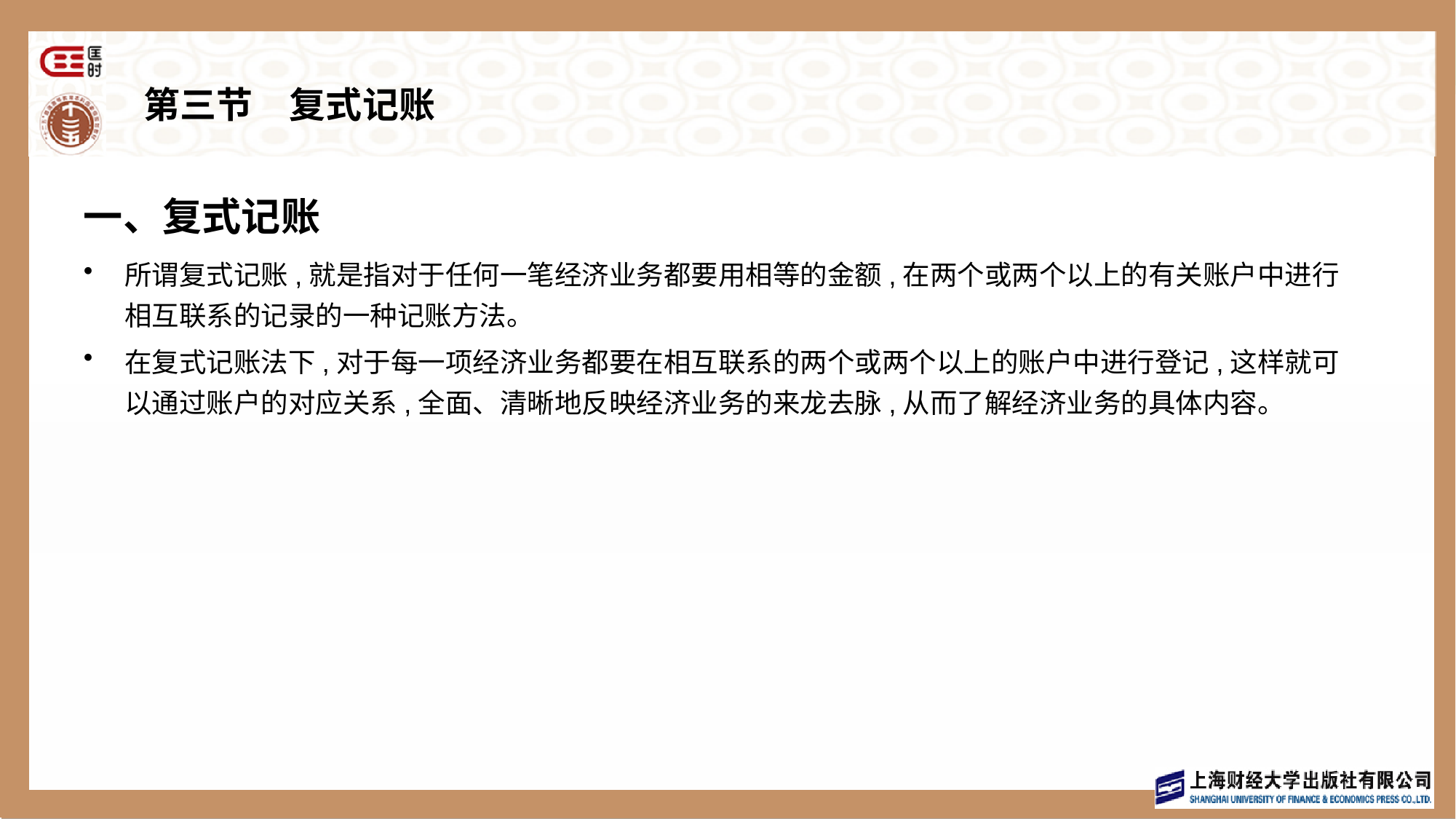

# 第三节　复式记账
一、复式记账
所谓复式记账,就是指对于任何一笔经济业务都要用相等的金额,在两个或两个以上的有关账户中进行相互联系的记录的一种记账方法。
在复式记账法下,对于每一项经济业务都要在相互联系的两个或两个以上的账户中进行登记,这样就可以通过账户的对应关系,全面、清晰地反映经济业务的来龙去脉,从而了解经济业务的具体内容。